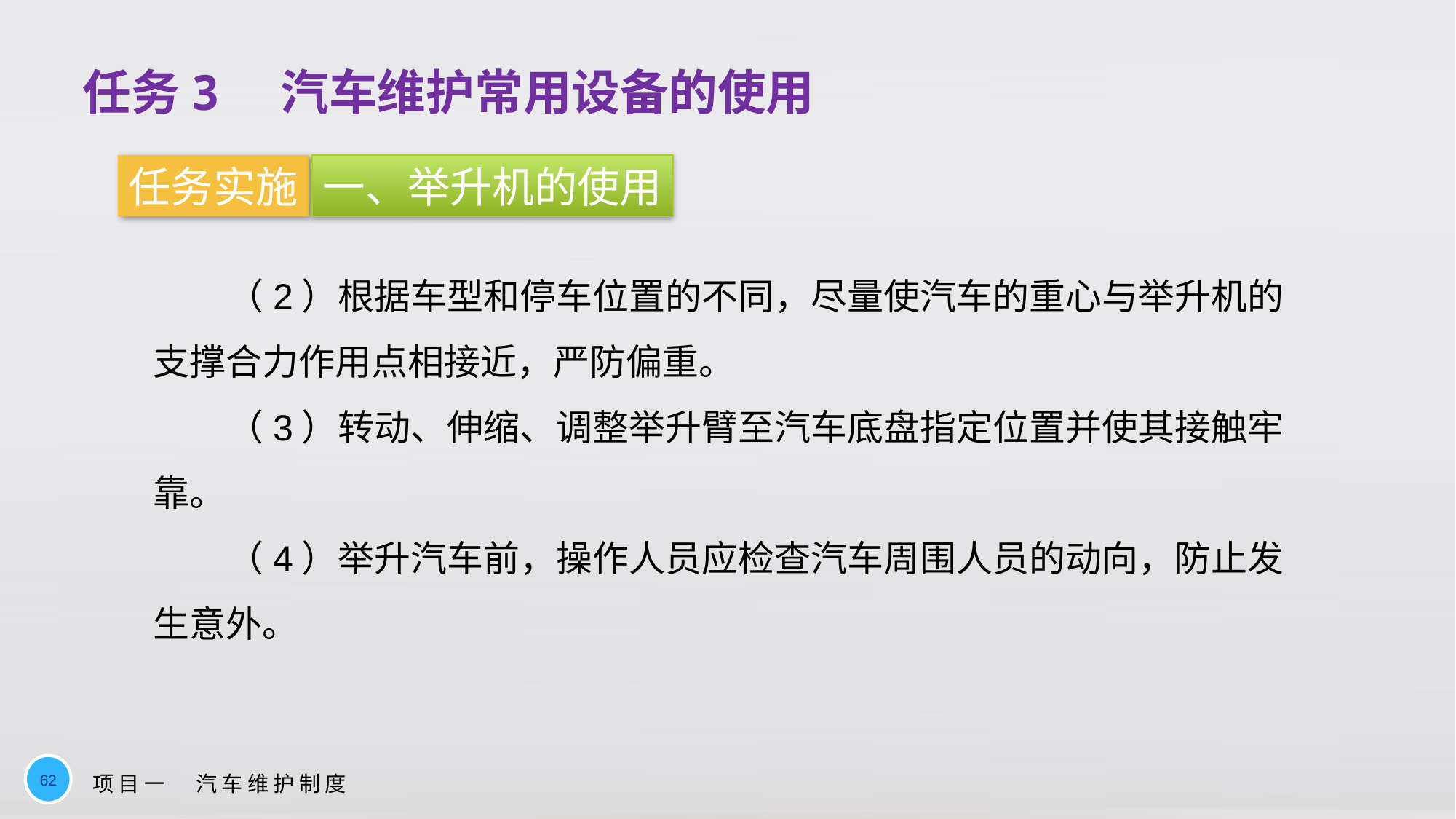

任务3　汽车维护常用设备的使用
任务实施
一、举升机的使用
（2）根据车型和停车位置的不同，尽量使汽车的重心与举升机的支撑合力作用点相接近，严防偏重。
（3）转动、伸缩、调整举升臂至汽车底盘指定位置并使其接触牢靠。
（4）举升汽车前，操作人员应检查汽车周围人员的动向，防止发生意外。
62